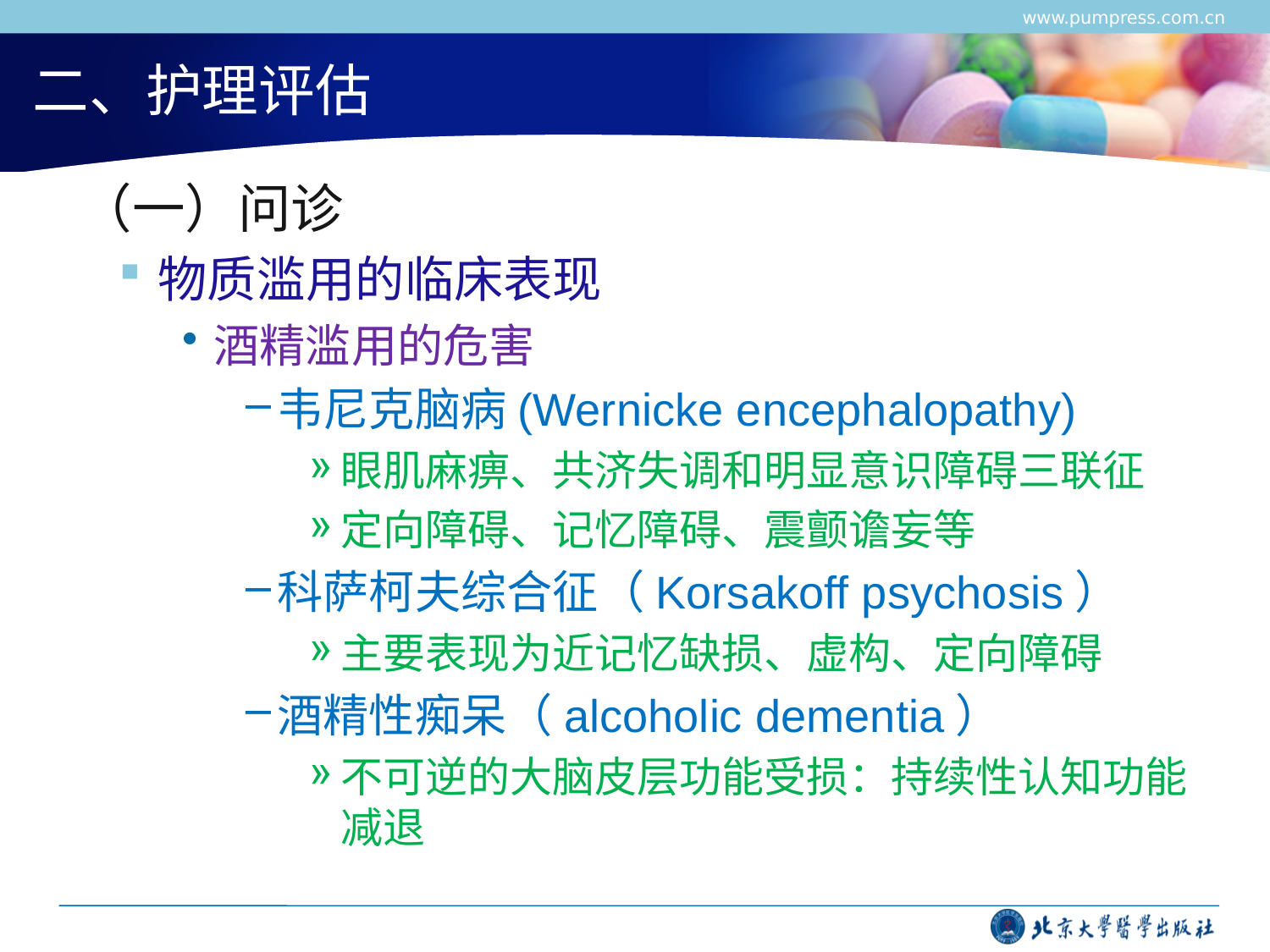

www.pumpress.com.cn
# 二、护理评估
 （一）问诊
物质滥用的临床表现
酒精滥用的危害
韦尼克脑病(Wernicke encephalopathy)
眼肌麻痹、共济失调和明显意识障碍三联征
定向障碍、记忆障碍、震颤谵妄等
科萨柯夫综合征（Korsakoff psychosis）
主要表现为近记忆缺损、虚构、定向障碍
酒精性痴呆（alcoholic dementia）
不可逆的大脑皮层功能受损：持续性认知功能减退